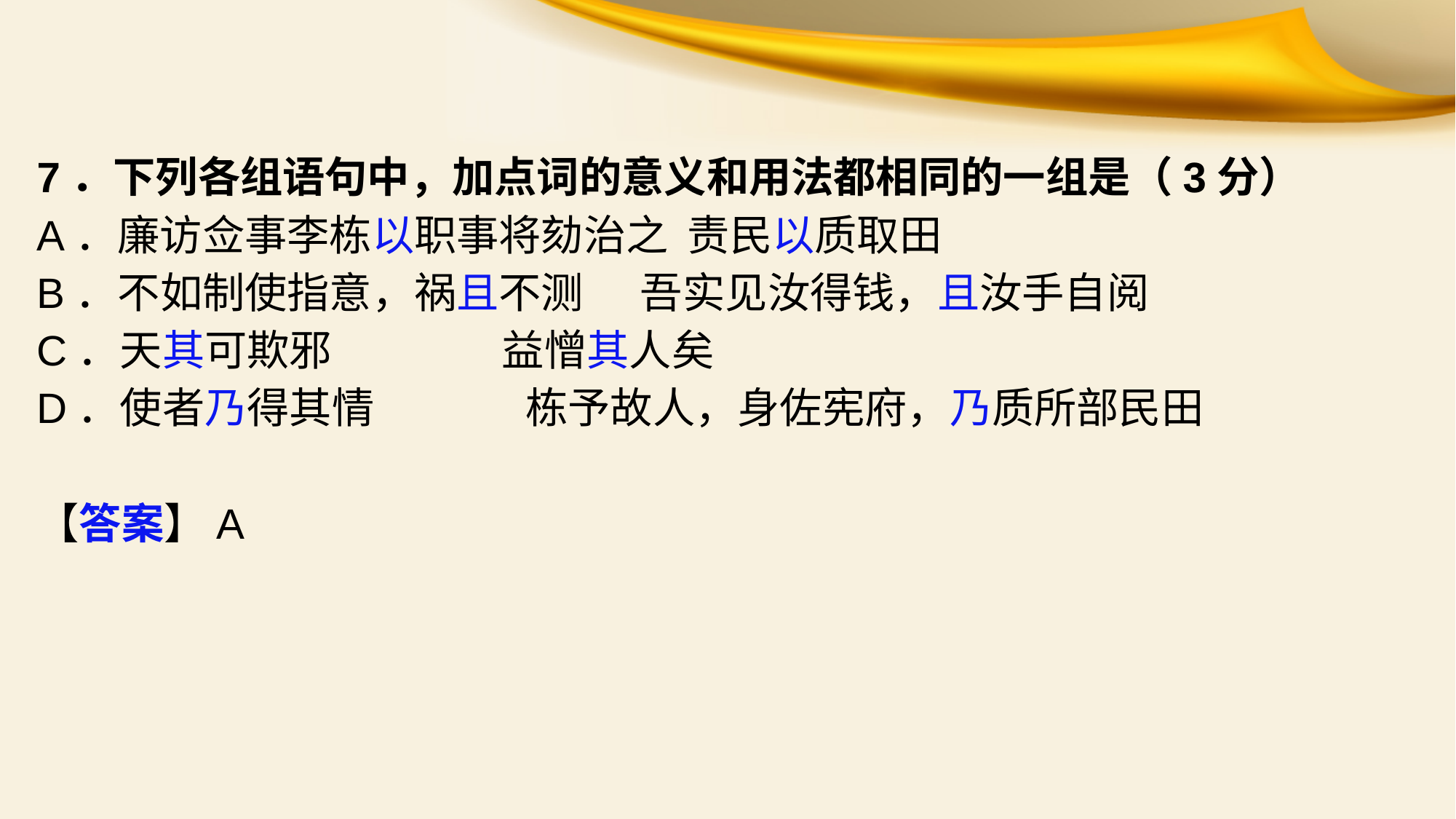

7．下列各组语句中，加点词的意义和用法都相同的一组是（3分）
A．廉访佥事李栋以职事将劾治之  责民以质取田
B．不如制使指意，祸且不测      吾实见汝得钱，且汝手自阅
C．天其可欺邪                  益憎其人矣
D．使者乃得其情                栋予故人，身佐宪府，乃质所部民田

【答案】A